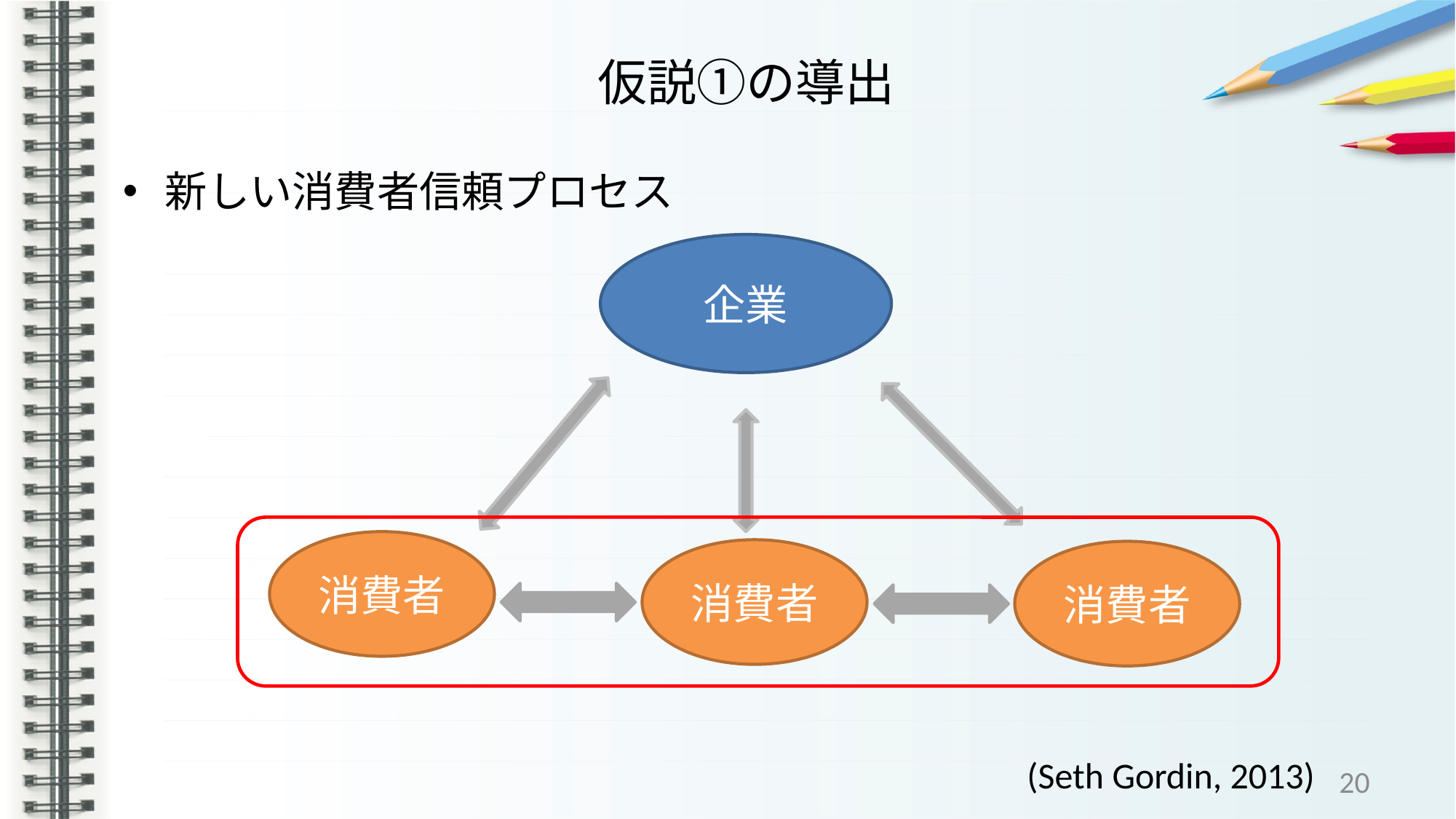

# 仮説①の導出
新しい消費者信頼プロセス
企業

消費者
消費者

消費者

(Seth Gordin, 2013)
20